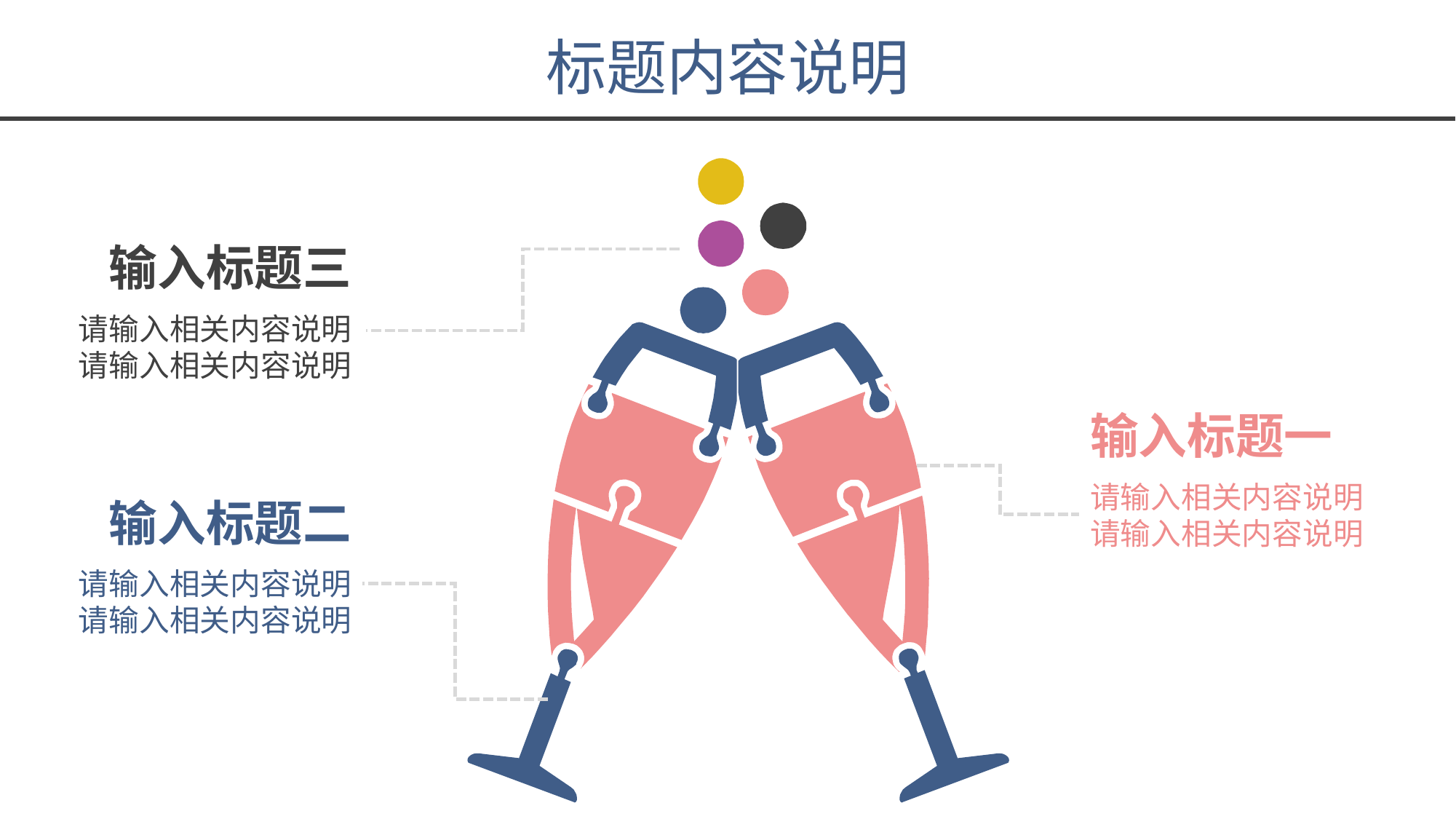

# 标题内容说明

输入标题三

请输入相关内容说明
请输入相关内容说明

输入标题一

请输入相关内容说明
请输入相关内容说明

输入标题二
请输入相关内容说明
请输入相关内容说明